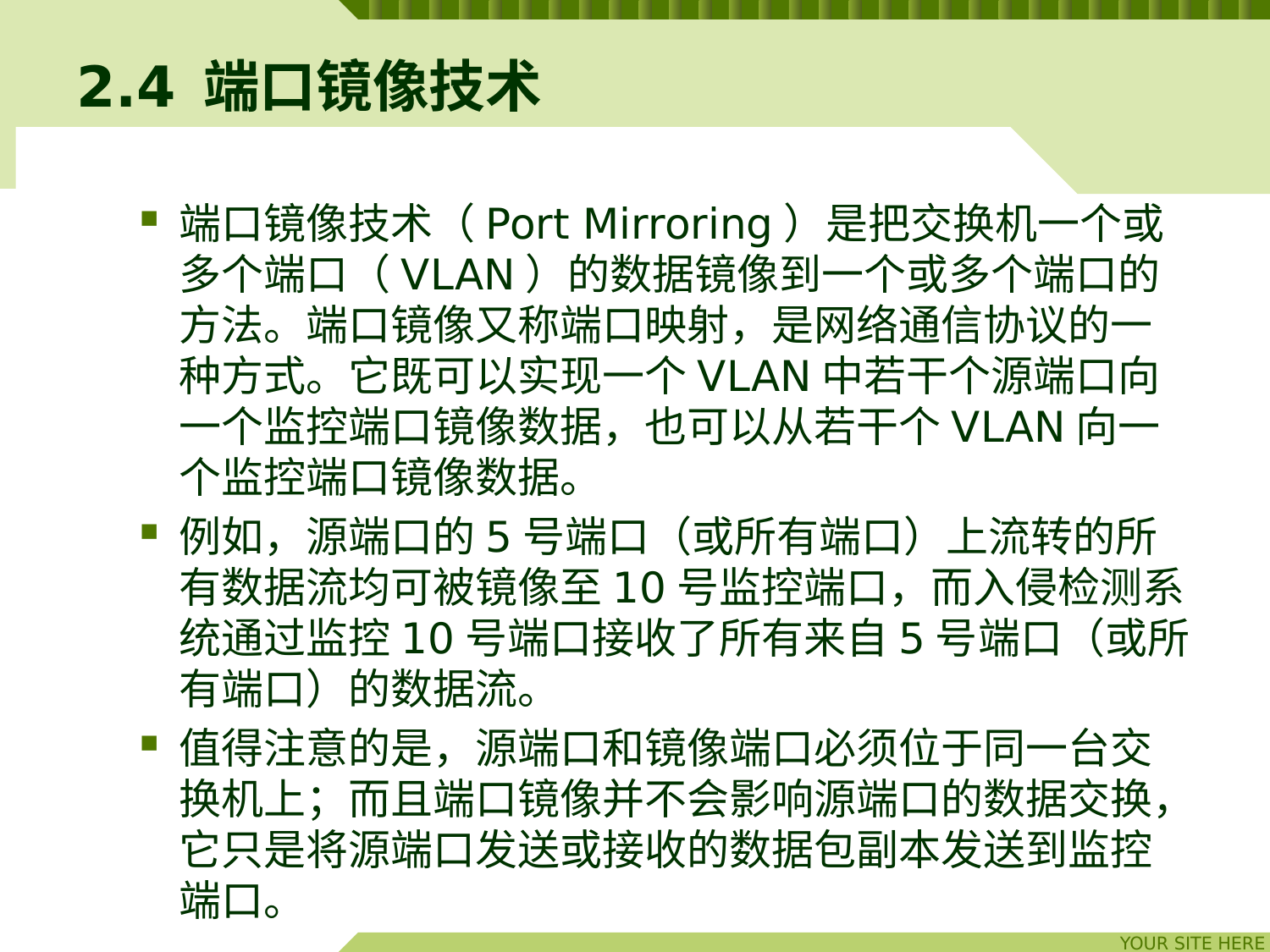

# 2.4	端口镜像技术
端口镜像技术（Port Mirroring）是把交换机一个或多个端口（VLAN）的数据镜像到一个或多个端口的方法。端口镜像又称端口映射，是网络通信协议的一种方式。它既可以实现一个VLAN中若干个源端口向一个监控端口镜像数据，也可以从若干个VLAN向一个监控端口镜像数据。
例如，源端口的5号端口（或所有端口）上流转的所有数据流均可被镜像至10号监控端口，而入侵检测系统通过监控10号端口接收了所有来自5号端口（或所有端口）的数据流。
值得注意的是，源端口和镜像端口必须位于同一台交换机上；而且端口镜像并不会影响源端口的数据交换，它只是将源端口发送或接收的数据包副本发送到监控端口。